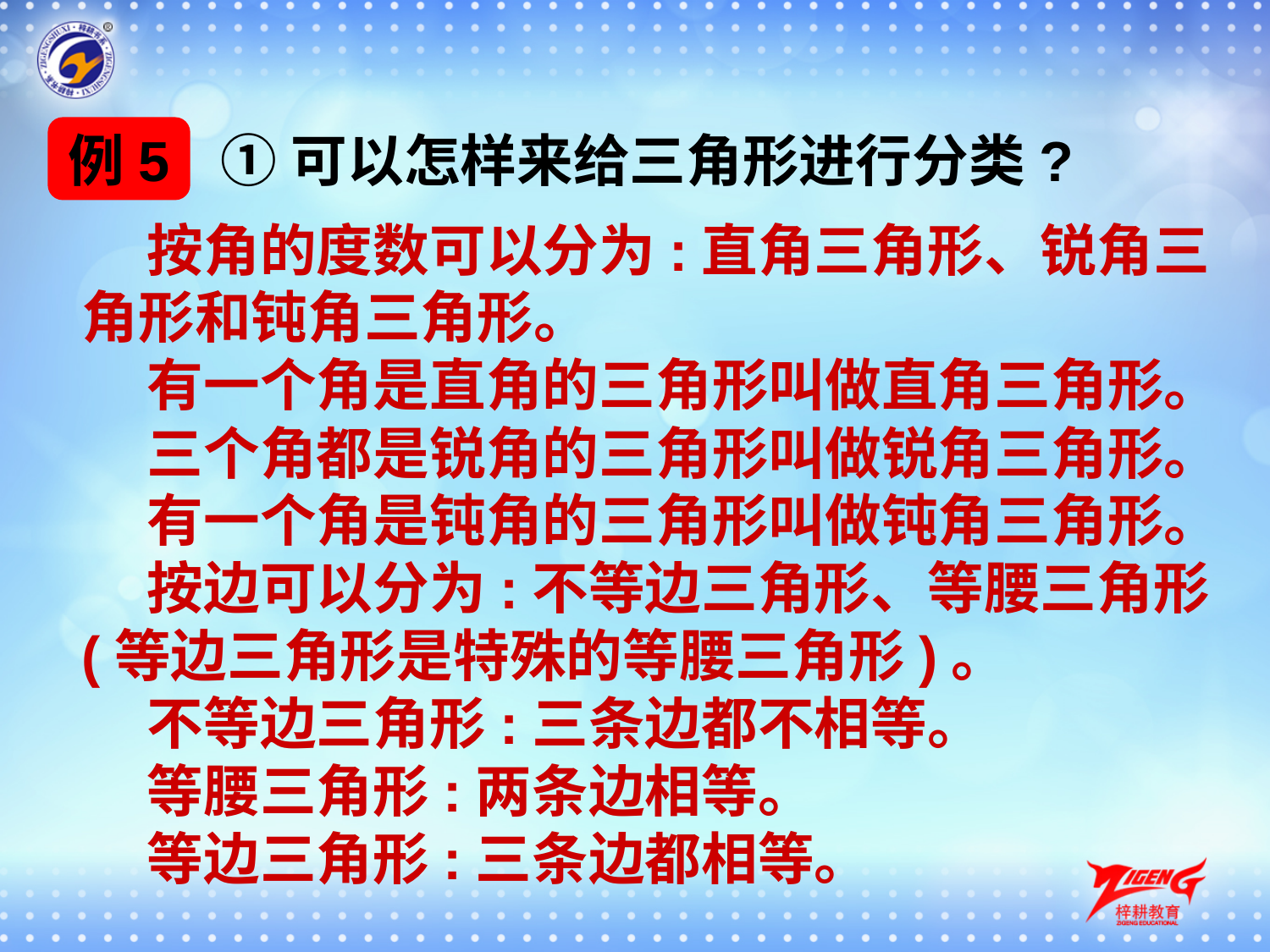

例5
①可以怎样来给三角形进行分类?
    按角的度数可以分为:直角三角形、锐角三角形和钝角三角形。
    有一个角是直角的三角形叫做直角三角形。
    三个角都是锐角的三角形叫做锐角三角形。
    有一个角是钝角的三角形叫做钝角三角形。
    按边可以分为:不等边三角形、等腰三角形(等边三角形是特殊的等腰三角形)。
    不等边三角形:三条边都不相等。
    等腰三角形:两条边相等。
    等边三角形:三条边都相等。